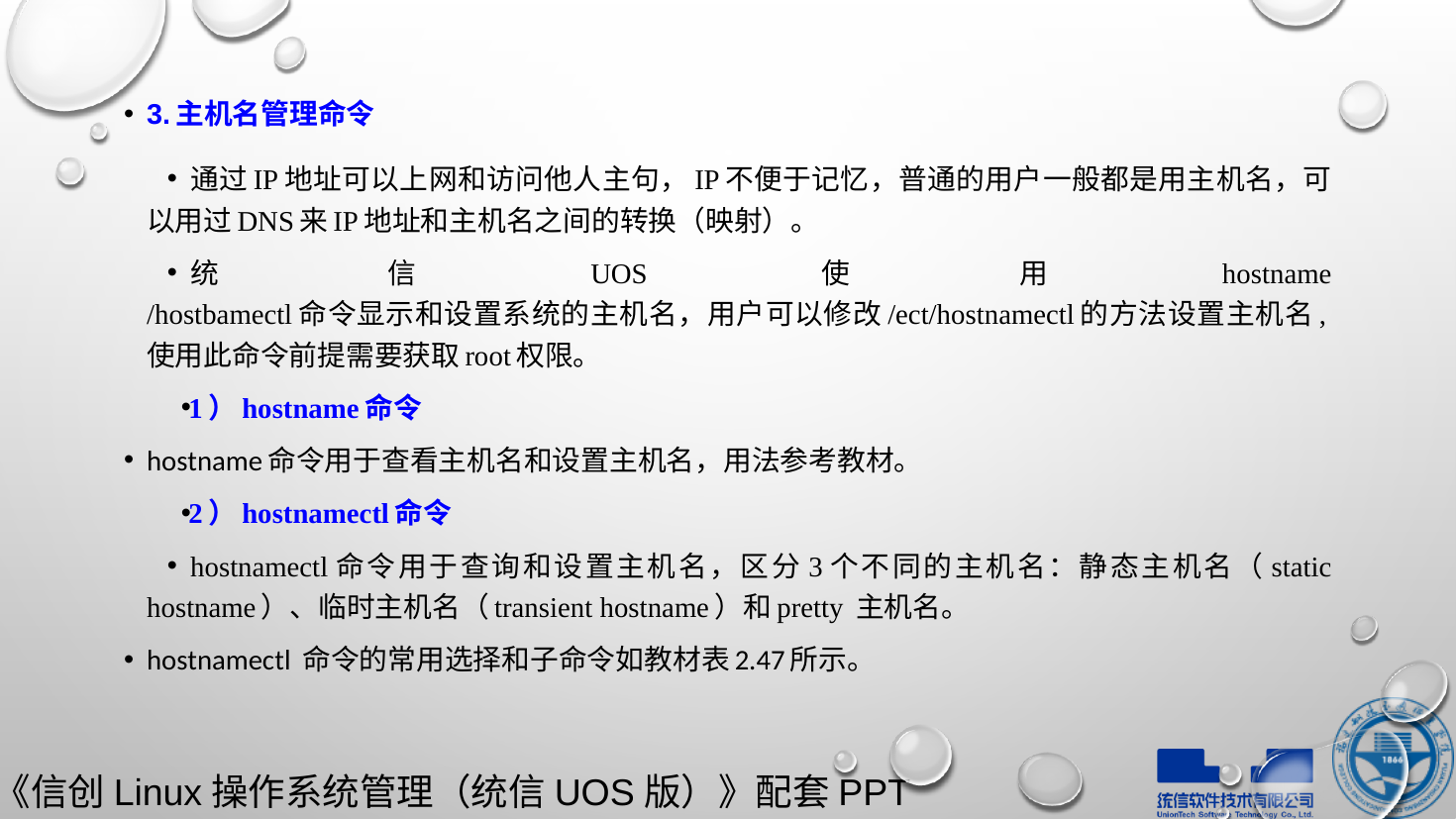

3.主机名管理命令
通过IP地址可以上网和访问他人主句，IP不便于记忆，普通的用户一般都是用主机名，可以用过DNS来IP地址和主机名之间的转换（映射）。
统信UOS使用hostname /hostbamectl命令显示和设置系统的主机名，用户可以修改/ect/hostnamectl的方法设置主机名,使用此命令前提需要获取root权限。
1）hostname命令
hostname命令用于查看主机名和设置主机名，用法参考教材。
2）hostnamectl命令
hostnamectl命令用于查询和设置主机名，区分3个不同的主机名：静态主机名（static hostname）、临时主机名（transient hostname）和pretty 主机名。
hostnamectl 命令的常用选择和子命令如教材表2.47所示。